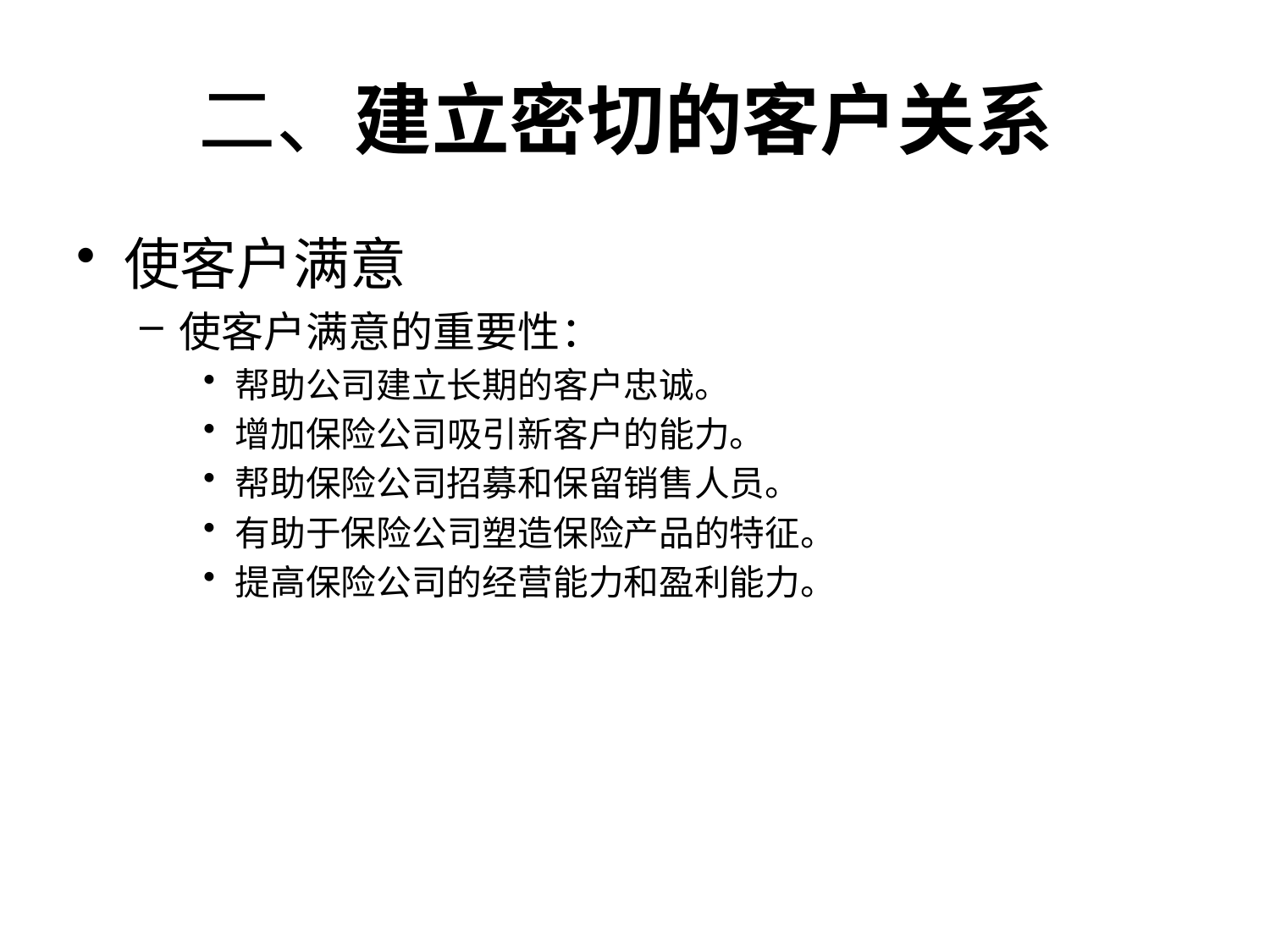

# 二、建立密切的客户关系
使客户满意
使客户满意的重要性：
帮助公司建立长期的客户忠诚。
增加保险公司吸引新客户的能力。
帮助保险公司招募和保留销售人员。
有助于保险公司塑造保险产品的特征。
提高保险公司的经营能力和盈利能力。